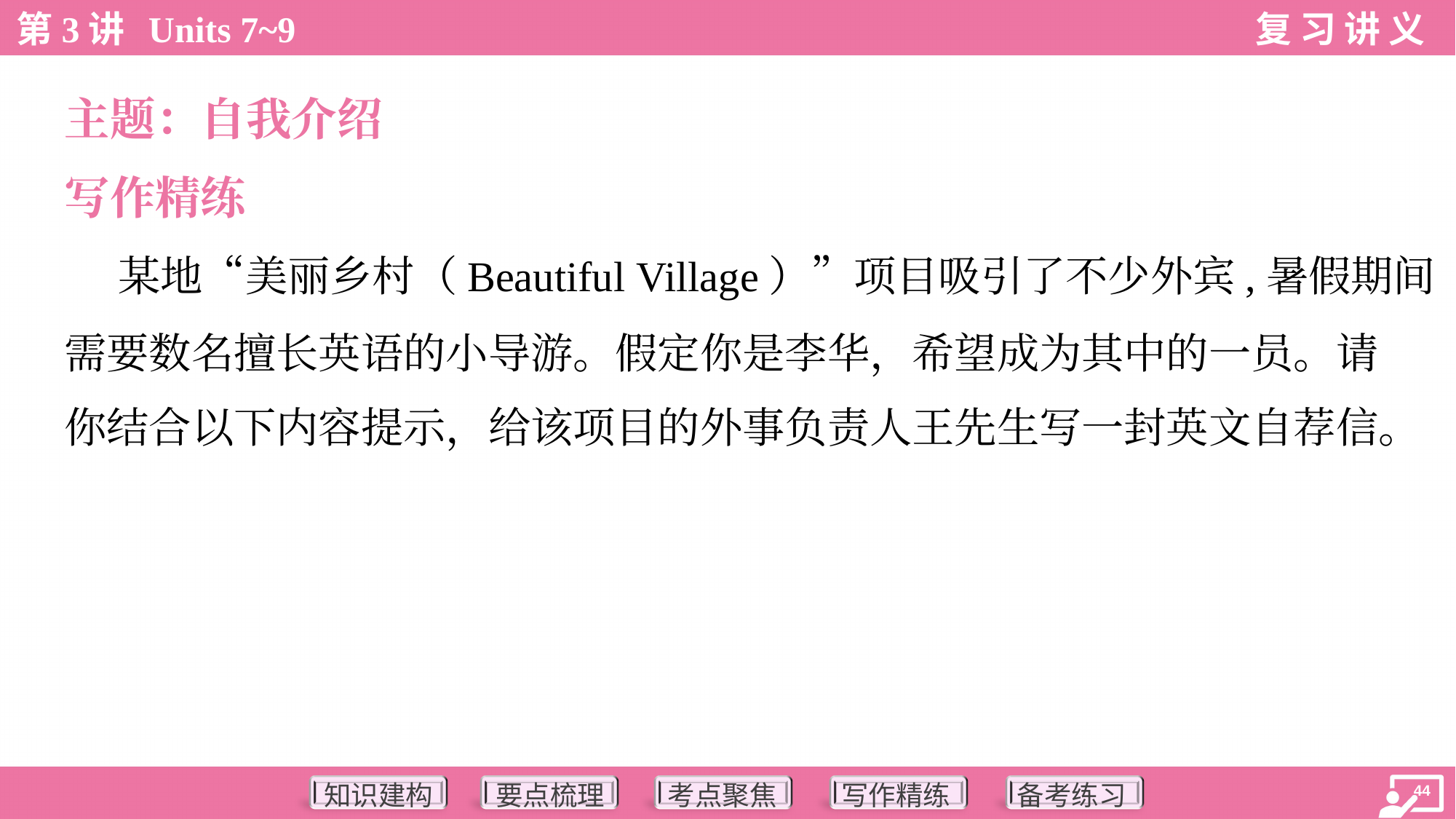

主题：自我介绍
写作精练
    某地“美丽乡村（Beautiful Village）”项目吸引了不少外宾,暑假期间
需要数名擅长英语的小导游。假定你是李华，希望成为其中的一员。请
你结合以下内容提示，给该项目的外事负责人王先生写一封英文自荐信。